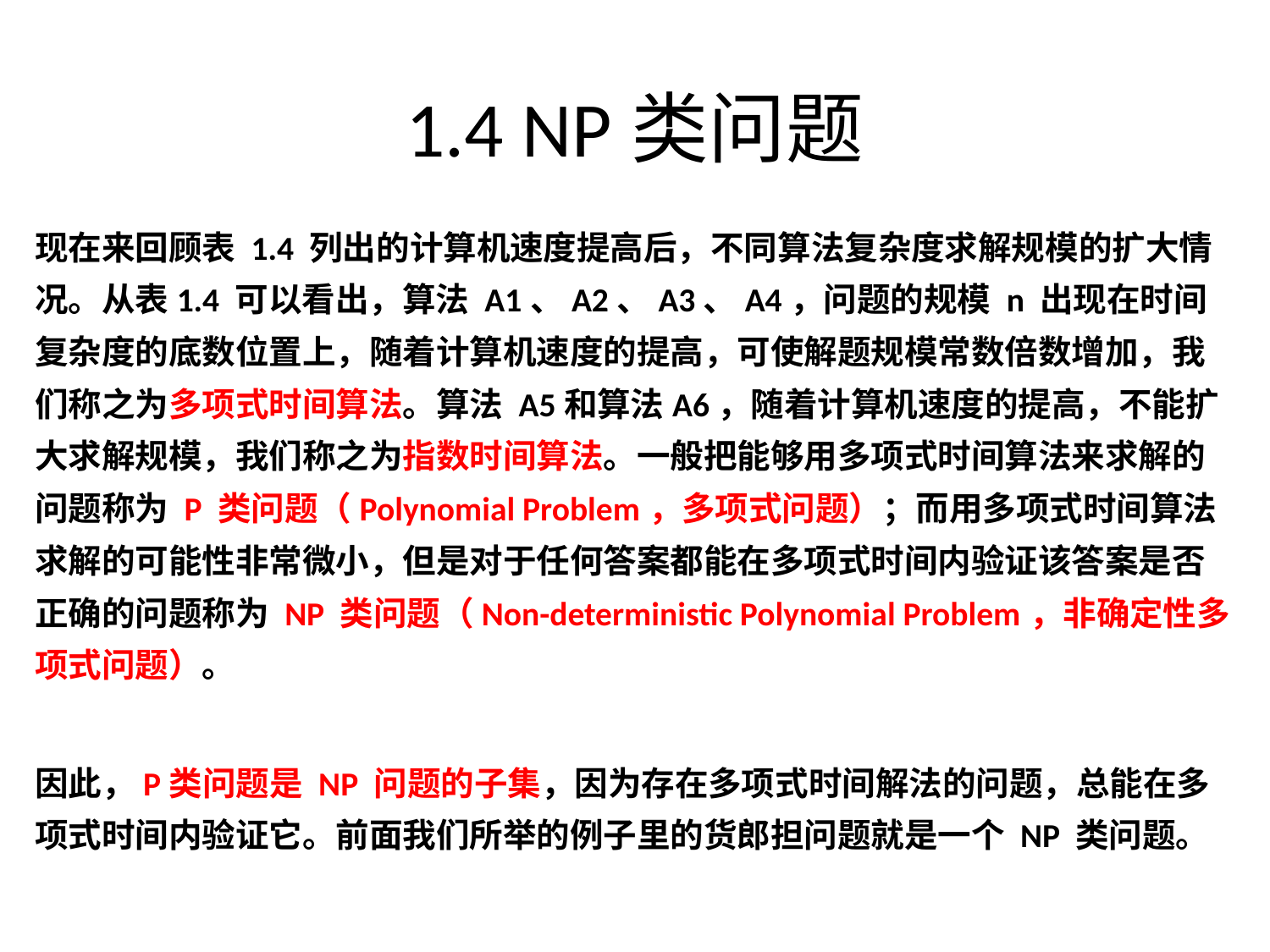

# 1.4 NP类问题
现在来回顾表 1.4 列出的计算机速度提高后，不同算法复杂度求解规模的扩大情况。从表1.4 可以看出，算法 A1、A2、A3、A4，问题的规模 n 出现在时间复杂度的底数位置上，随着计算机速度的提高，可使解题规模常数倍数增加，我们称之为多项式时间算法。算法 A5和算法A6，随着计算机速度的提高，不能扩大求解规模，我们称之为指数时间算法。一般把能够用多项式时间算法来求解的问题称为 P 类问题（Polynomial Problem，多项式问题）；而用多项式时间算法求解的可能性非常微小，但是对于任何答案都能在多项式时间内验证该答案是否正确的问题称为 NP 类问题（Non-deterministic Polynomial Problem，非确定性多项式问题）。

因此，P类问题是 NP 问题的子集，因为存在多项式时间解法的问题，总能在多项式时间内验证它。前面我们所举的例子里的货郎担问题就是一个 NP 类问题。